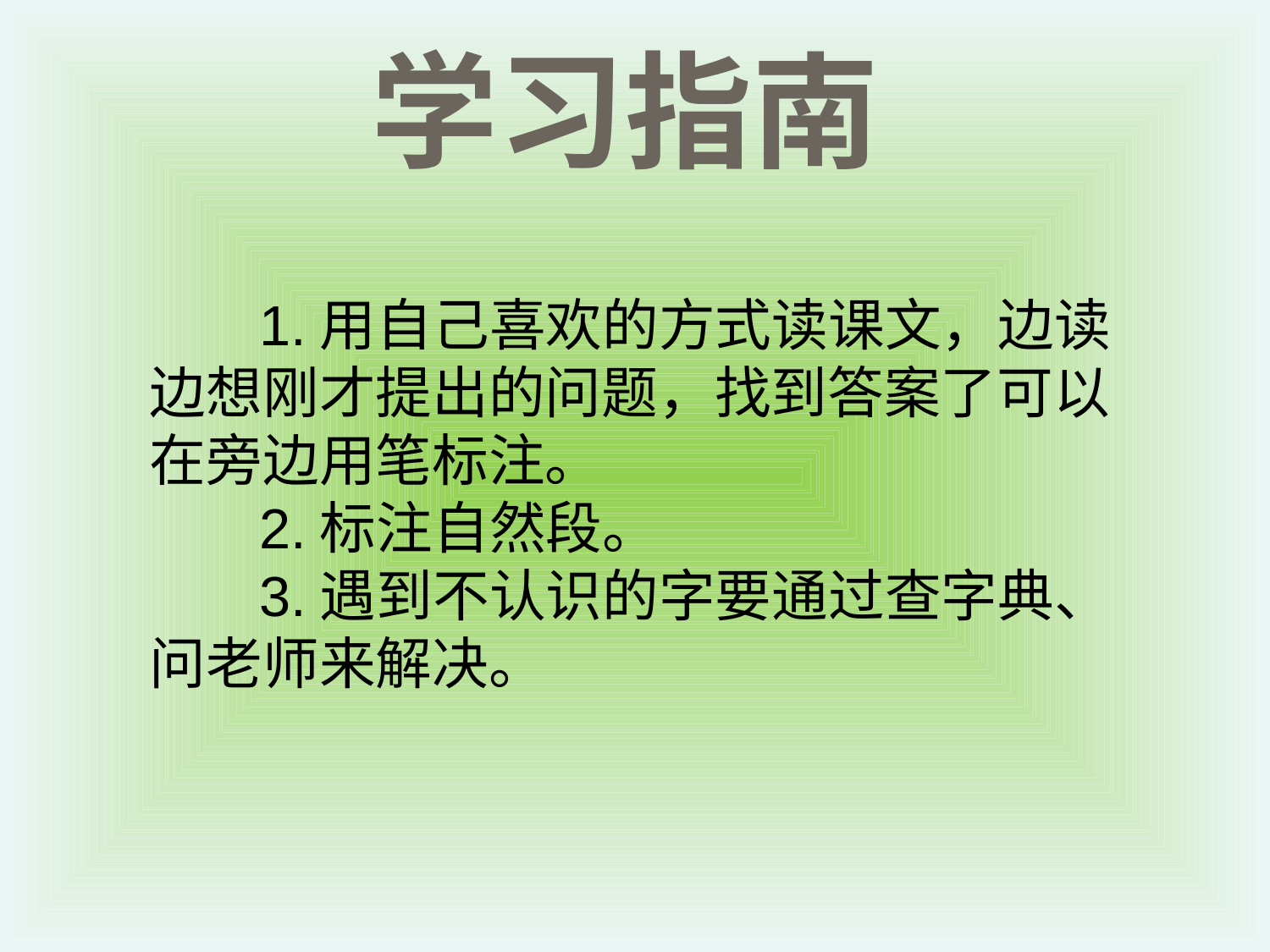

学习指南
       1.用自己喜欢的方式读课文，边读边想刚才提出的问题，找到答案了可以在旁边用笔标注。
       2.标注自然段。
       3.遇到不认识的字要通过查字典、问老师来解决。